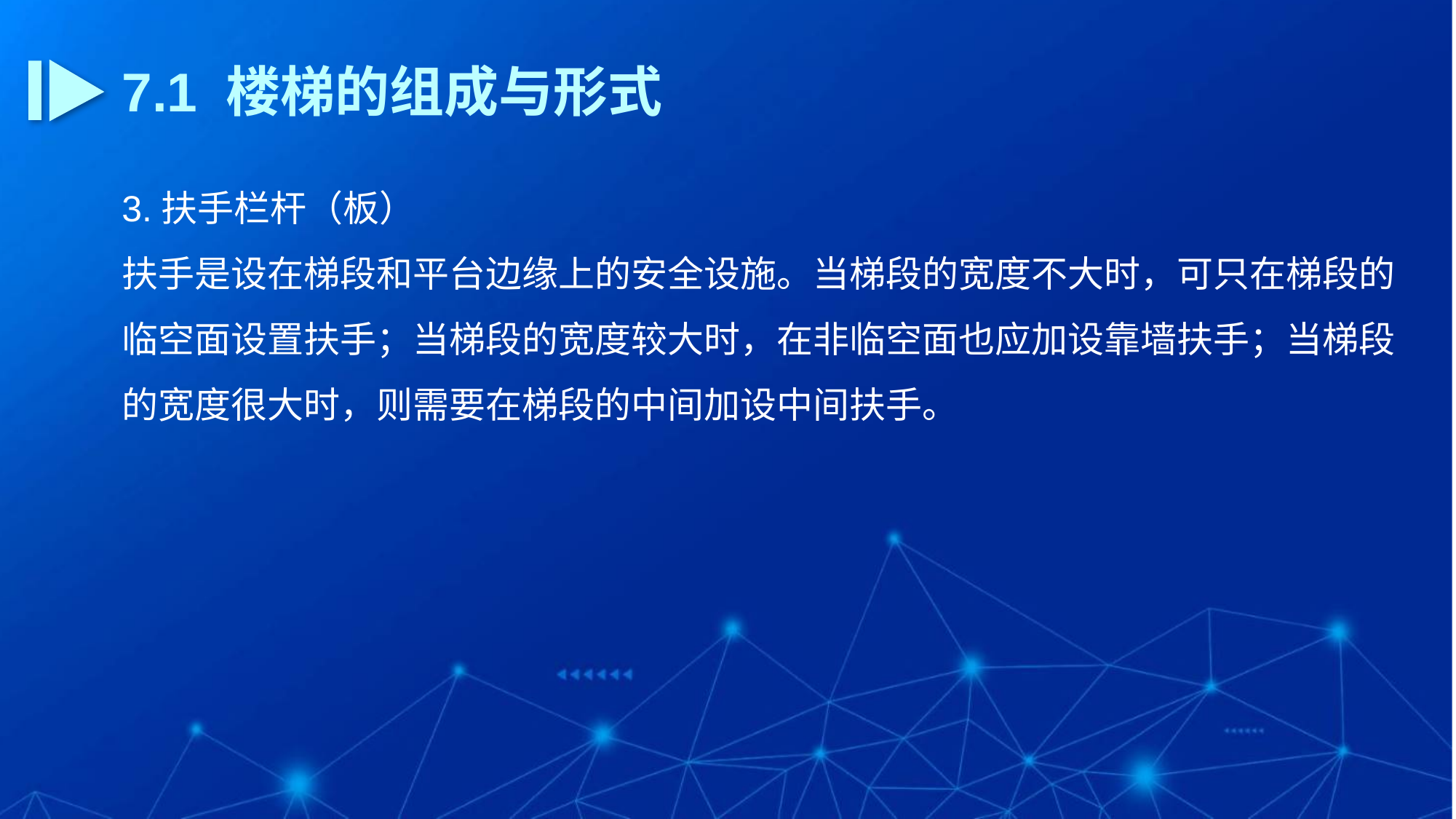

7.1 楼梯的组成与形式

3.扶手栏杆（板）
扶手是设在梯段和平台边缘上的安全设施。当梯段的宽度不大时，可只在梯段的临空面设置扶手；当梯段的宽度较大时，在非临空面也应加设靠墙扶手；当梯段的宽度很大时，则需要在梯段的中间加设中间扶手。